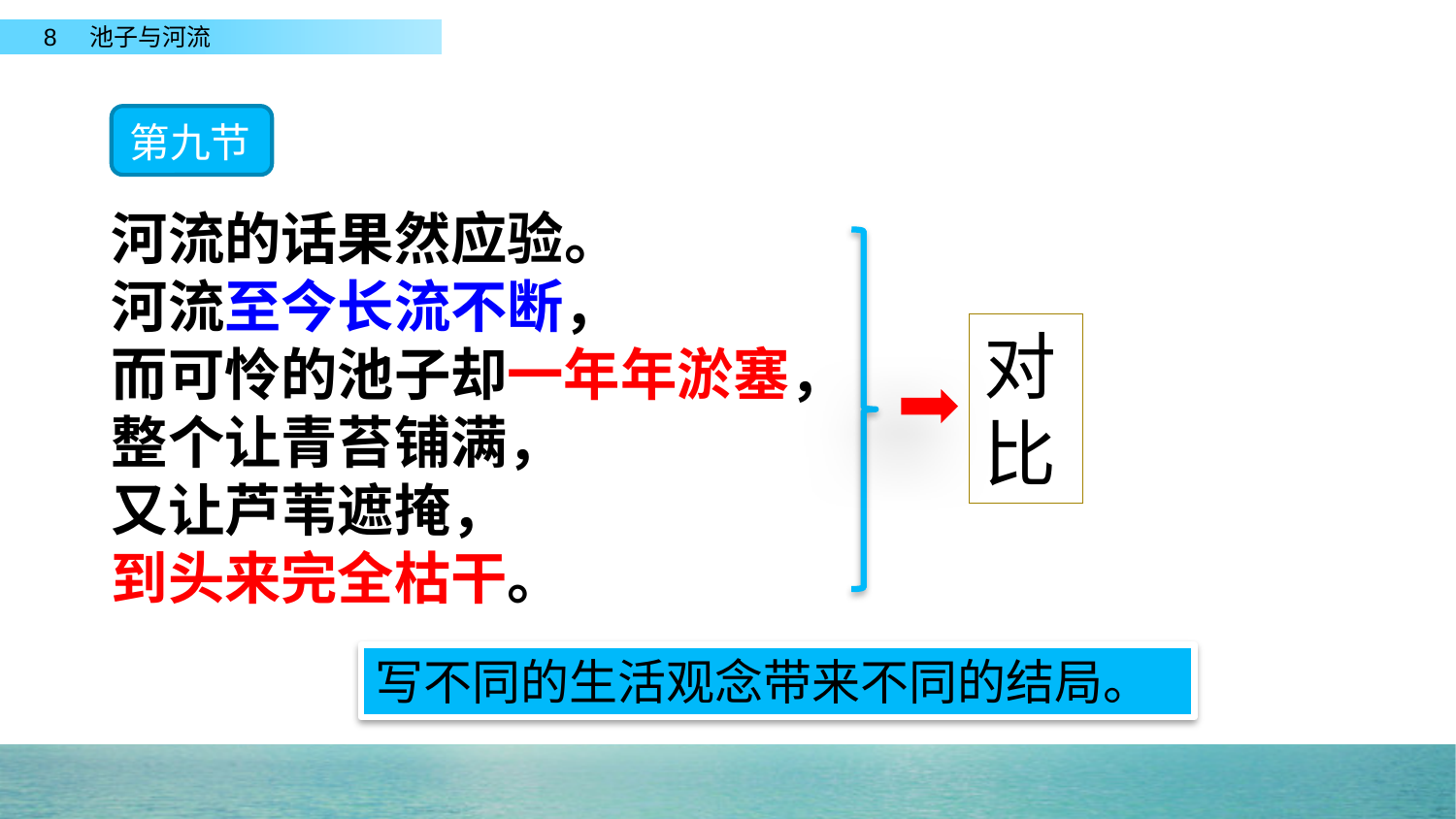

第九节
河流的话果然应验。
河流至今长流不断，
而可怜的池子却一年年淤塞，
整个让青苔铺满，
又让芦苇遮掩，
到头来完全枯干。

对比

写不同的生活观念带来不同的结局。